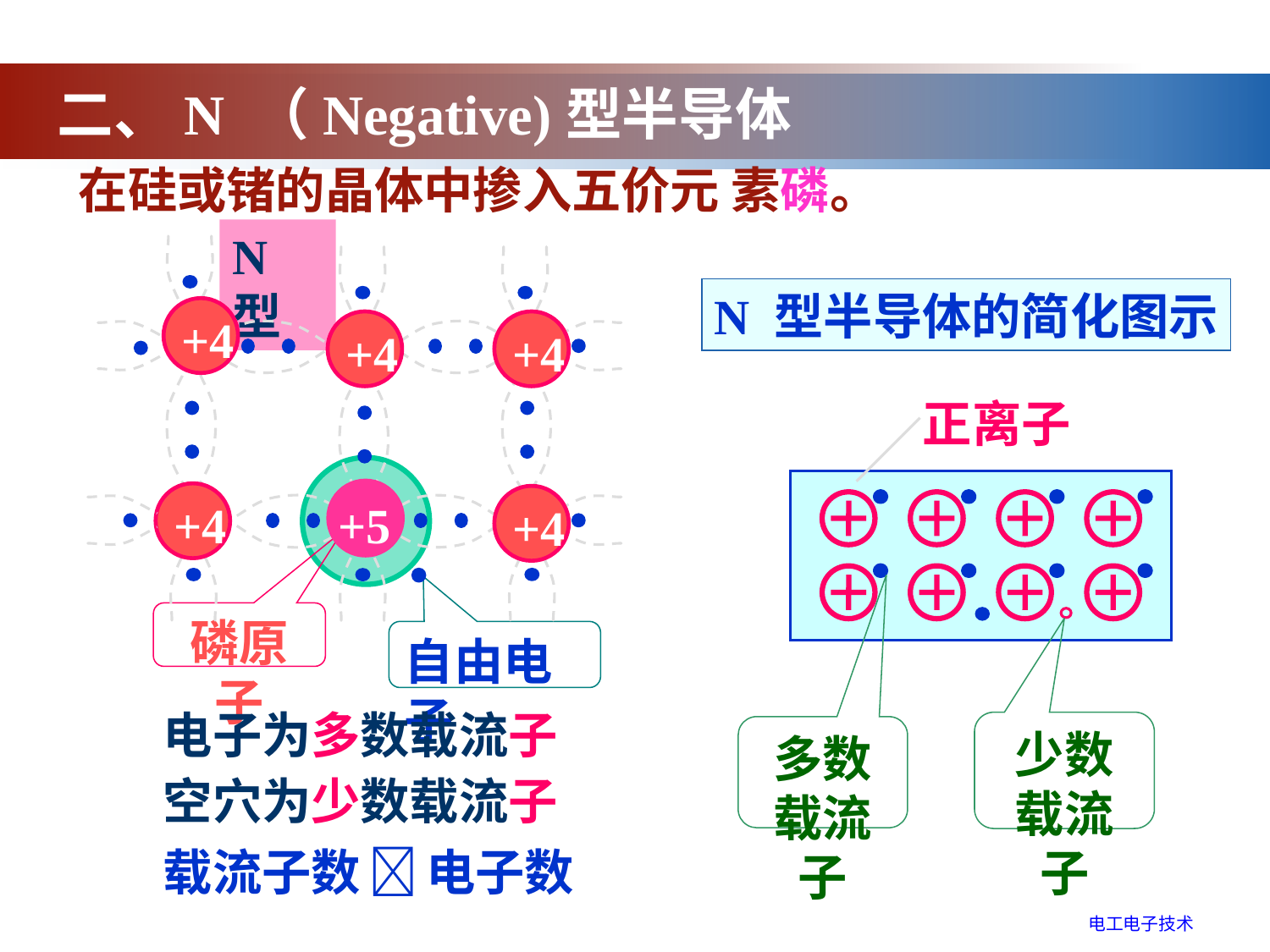

二、N （Negative)型半导体
在硅或锗的晶体中掺入五价元 素磷。
N 型

+4

+4

+4

+5

+4

+4

N 型半导体的简化图示
正离子

磷原子
自由电子

电子为多数载流子
少数载流子
多数载流子
空穴为少数载流子
载流子数 ≈ 电子数
电工电子技术